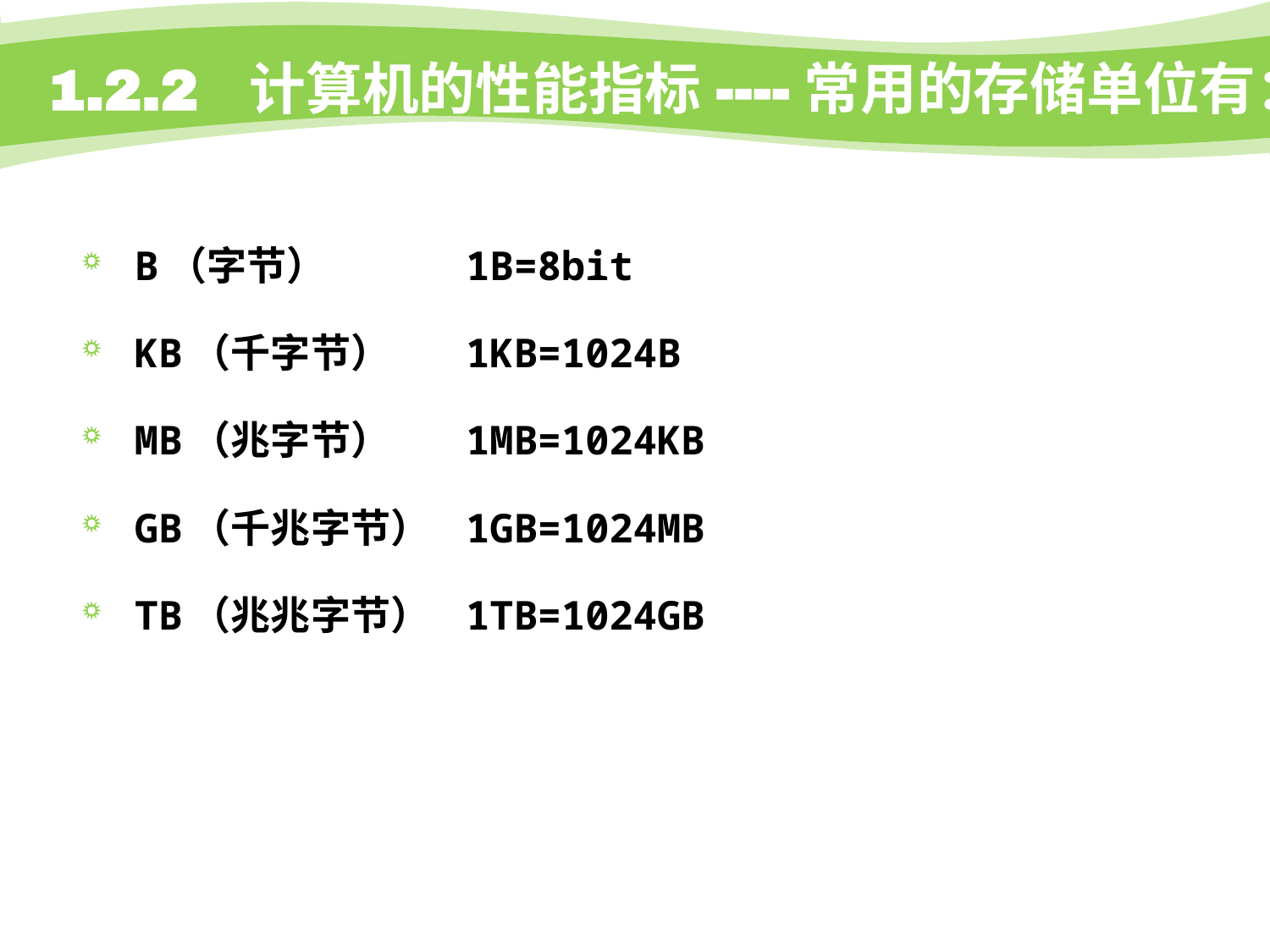

# 1.2.2  计算机的性能指标----常用的存储单位有：
B（字节）      	1B=8bit
KB（千字节）  	1KB=1024B
MB（兆字节）  	1MB=1024KB
GB（千兆字节）	1GB=1024MB
TB（兆兆字节） 	1TB=1024GB